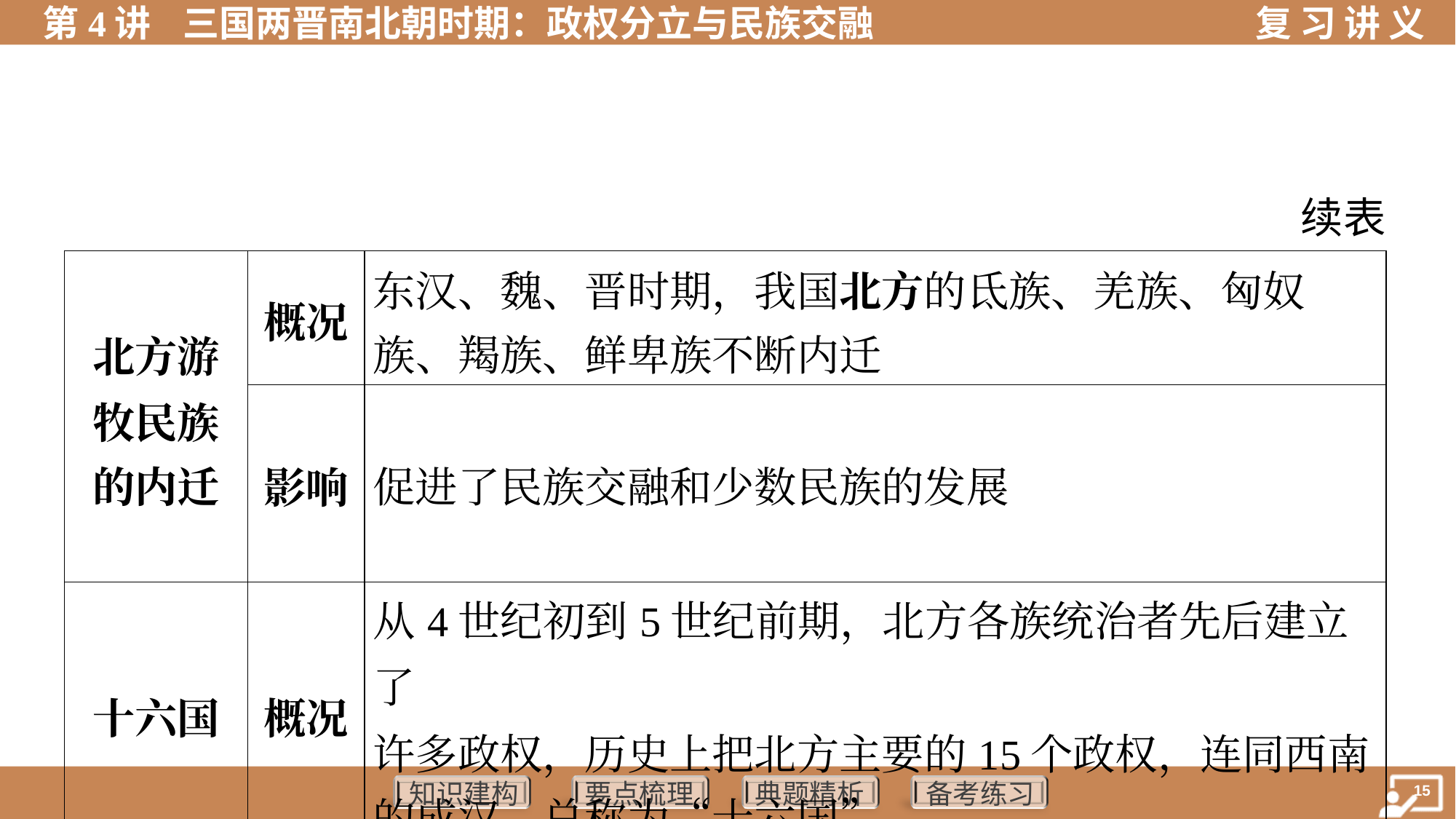

续表
| 北方游 牧民族 的内迁 | 概况 | 东汉、魏、晋时期，我国北方的氐族、羌族、匈奴 族、羯族、鲜卑族不断内迁 |
| --- | --- | --- |
|  | 影响 | 促进了民族交融和少数民族的发展 |
| 十六国 | 概况 | 从4世纪初到5世纪前期，北方各族统治者先后建立了 许多政权，历史上把北方主要的15个政权，连同西南 的成汉，总称为“十六国” |